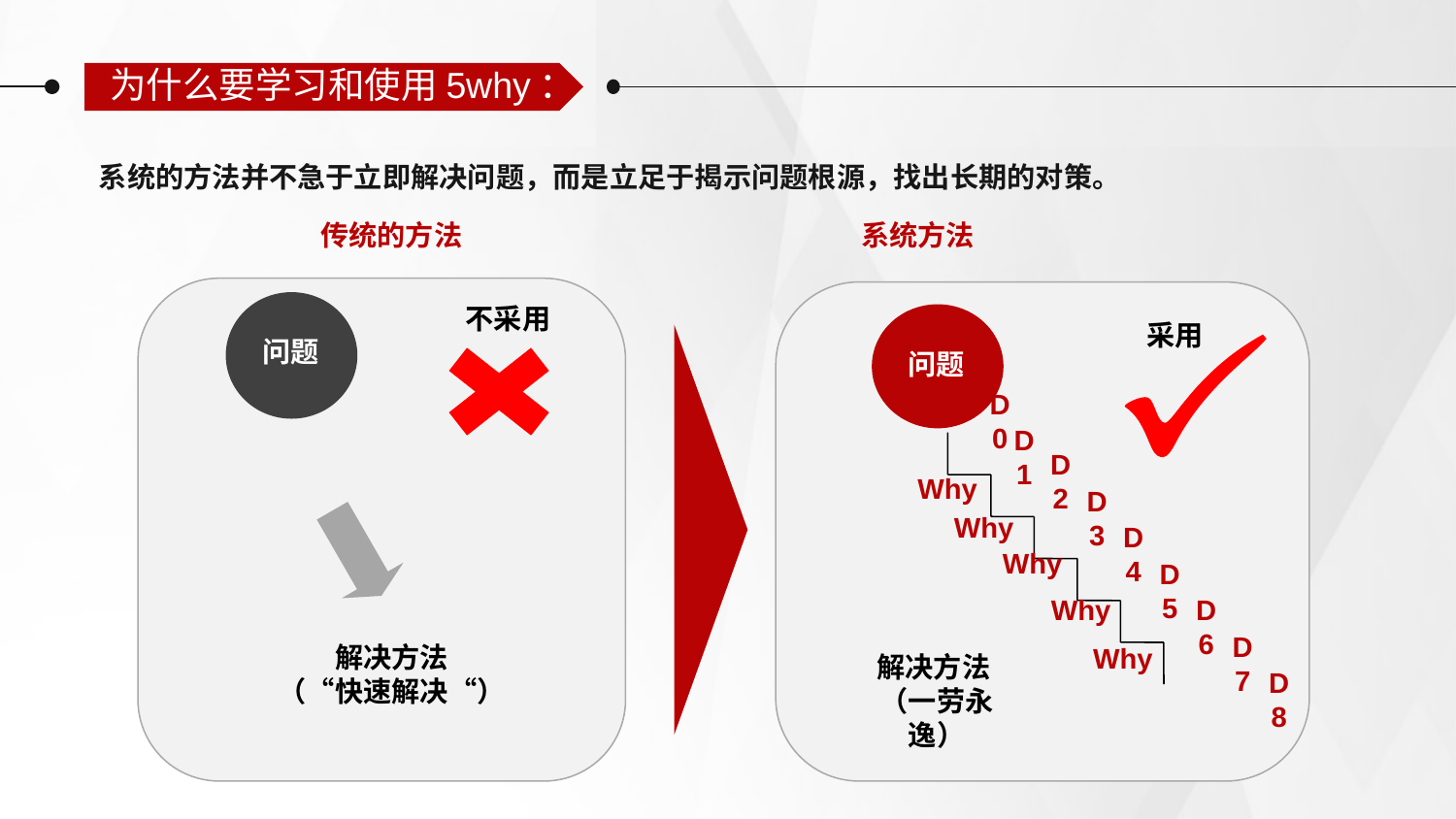

为什么要学习和使用5why：

系统的方法并不急于立即解决问题，而是立足于揭示问题根源，找出长期的对策。
            传统的方法                                                             系统方法

不采用

采用

问题
问题
D0
D1
D2
D3
D4
D5
D6
D7
D8

Why
Why
Why
Why
Why

解决方法
（“快速解决“）

解决方法
（一劳永逸）